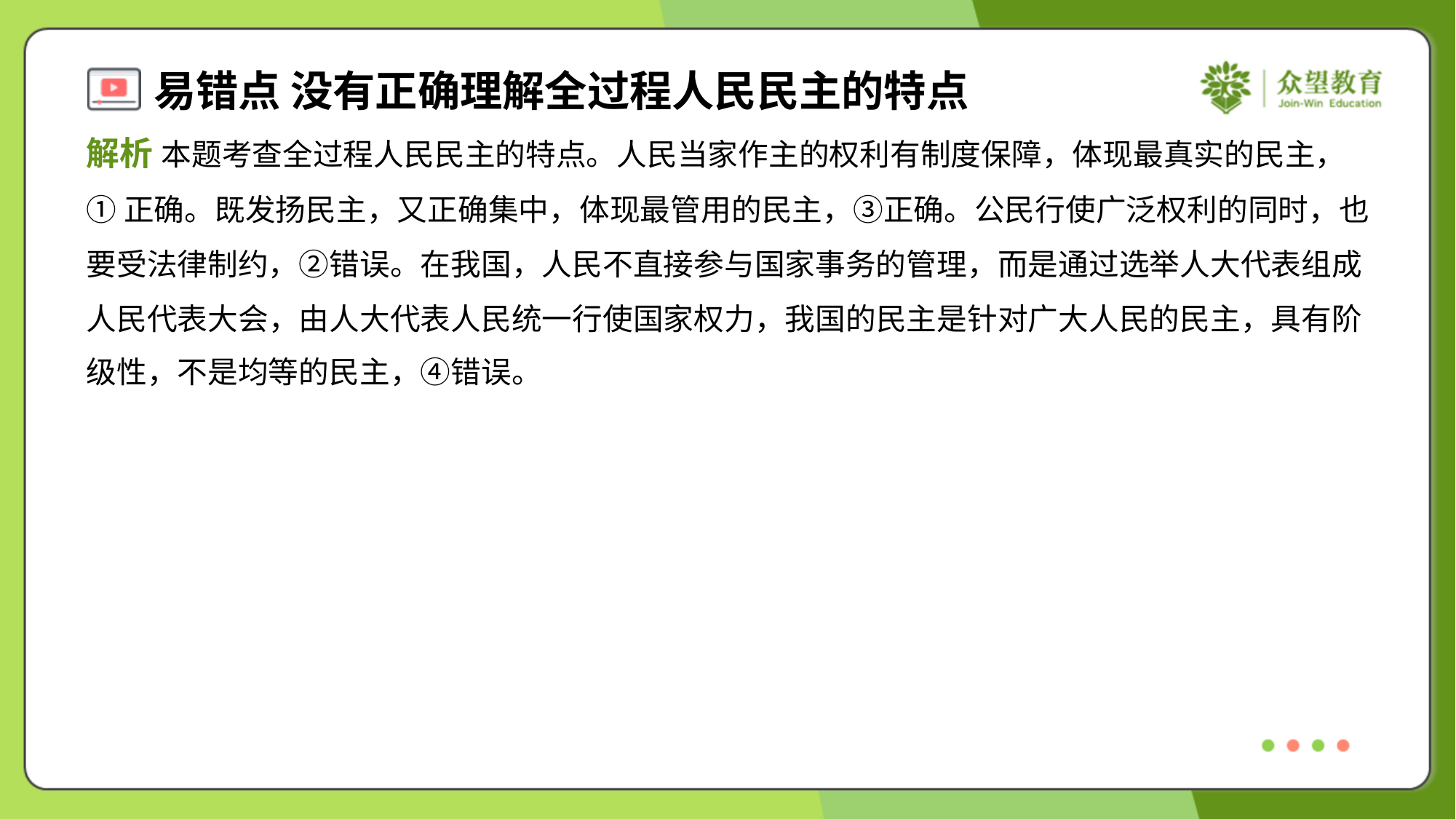

解析 本题考查全过程人民民主的特点。人民当家作主的权利有制度保障，体现最真实的民主，
①正确。既发扬民主，又正确集中，体现最管用的民主，③正确。公民行使广泛权利的同时，也
要受法律制约，②错误。在我国，人民不直接参与国家事务的管理，而是通过选举人大代表组成
人民代表大会，由人大代表人民统一行使国家权力，我国的民主是针对广大人民的民主，具有阶
级性，不是均等的民主，④错误。